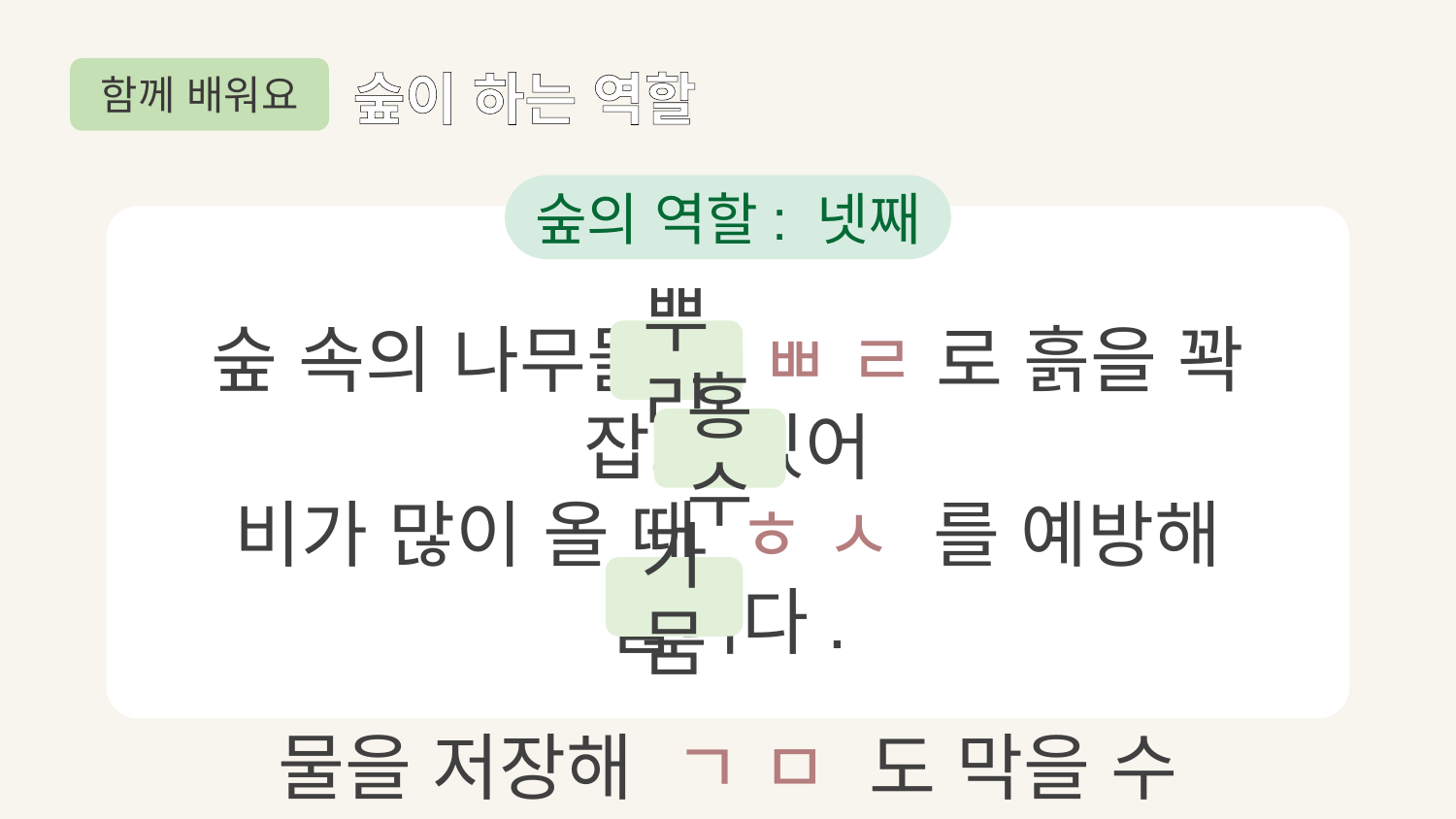

함께 배워요
숲이 하는 역할
숲의 역할: 넷째

숲 속의 나무들은  ㅃ ㄹ 로 흙을 꽉 잡고 있어
비가 많이 올 때  ㅎ ㅅ  를 예방해 줍니다.

물을 저장해  ㄱ ㅁ  도 막을 수 있지요.
뿌리
홍수
가뭄